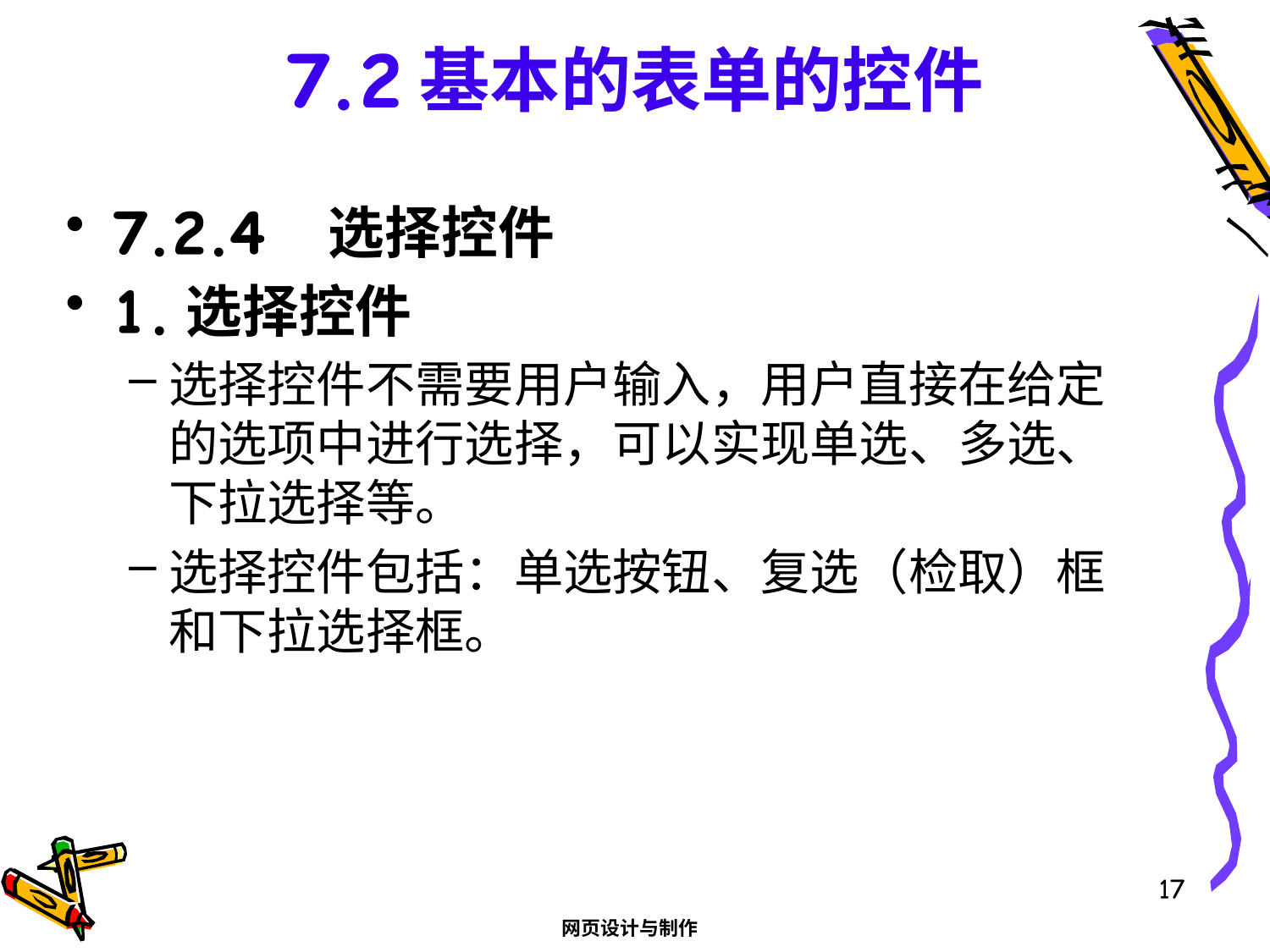

# 7.2基本的表单的控件
7.2.4  选择控件
1.选择控件
选择控件不需要用户输入，用户直接在给定的选项中进行选择，可以实现单选、多选、下拉选择等。
选择控件包括：单选按钮、复选（检取）框和下拉选择框。
17
网页设计与制作